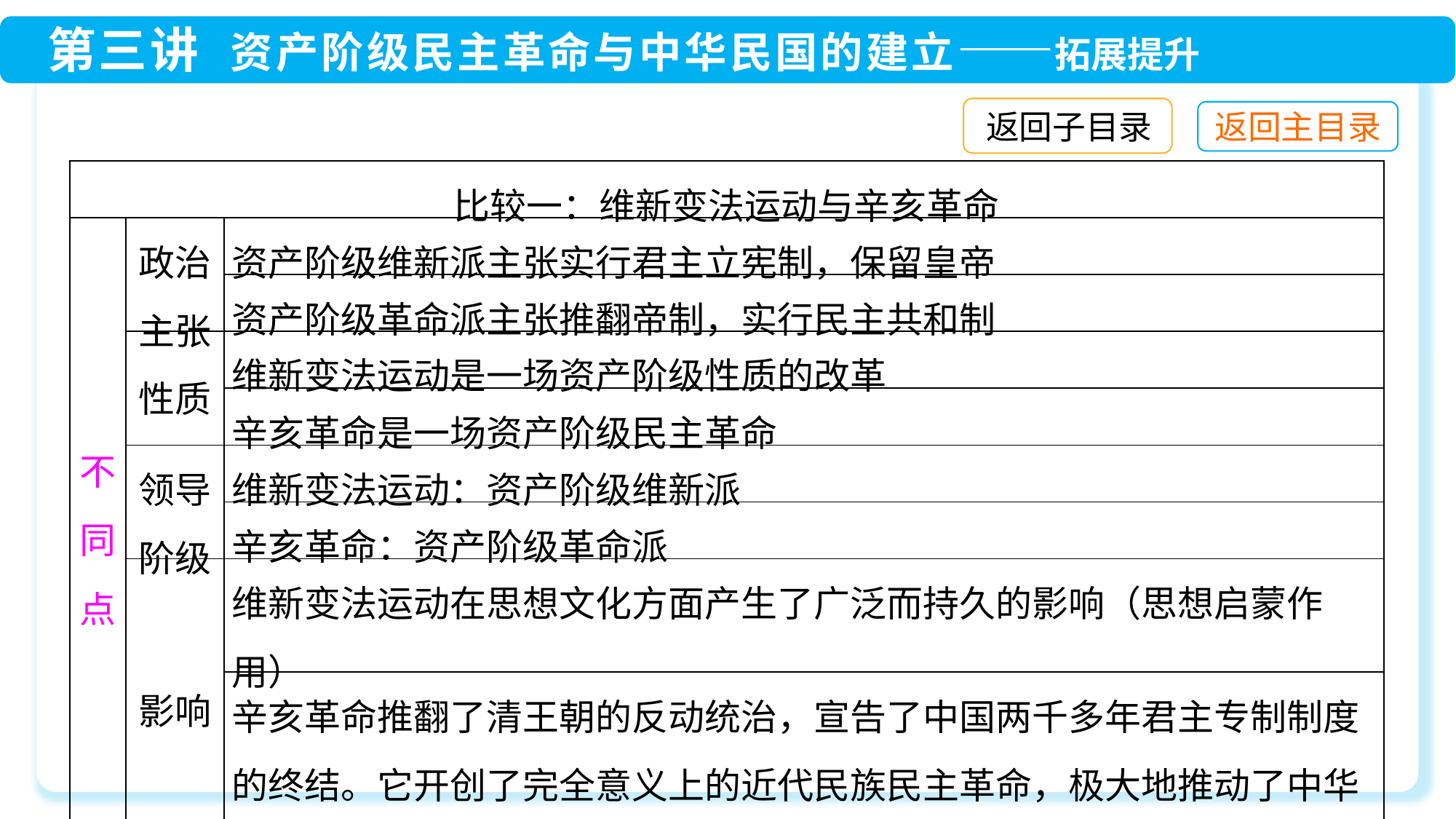

返回子目录
| 比较一：维新变法运动与辛亥革命 |  |  |
| --- | --- | --- |
| 不 同 点 | 政治 主张 | 资产阶级维新派主张实行君主立宪制，保留皇帝 |
|  |  | 资产阶级革命派主张推翻帝制，实行民主共和制 |
|  | 性质 | 维新变法运动是一场资产阶级性质的改革 |
|  |  | 辛亥革命是一场资产阶级民主革命 |
|  | 领导 阶级 | 维新变法运动：资产阶级维新派 |
|  |  | 辛亥革命：资产阶级革命派 |
|  | 影响 | 维新变法运动在思想文化方面产生了广泛而持久的影响（思想启蒙作用） |
|  |  | 辛亥革命推翻了清王朝的反动统治，宣告了中国两千多年君主专制制度的终结。它开创了完全意义上的近代民族民主革命，极大地推动了中华民族的思想解放，打开了中国进步潮流的闸门 |